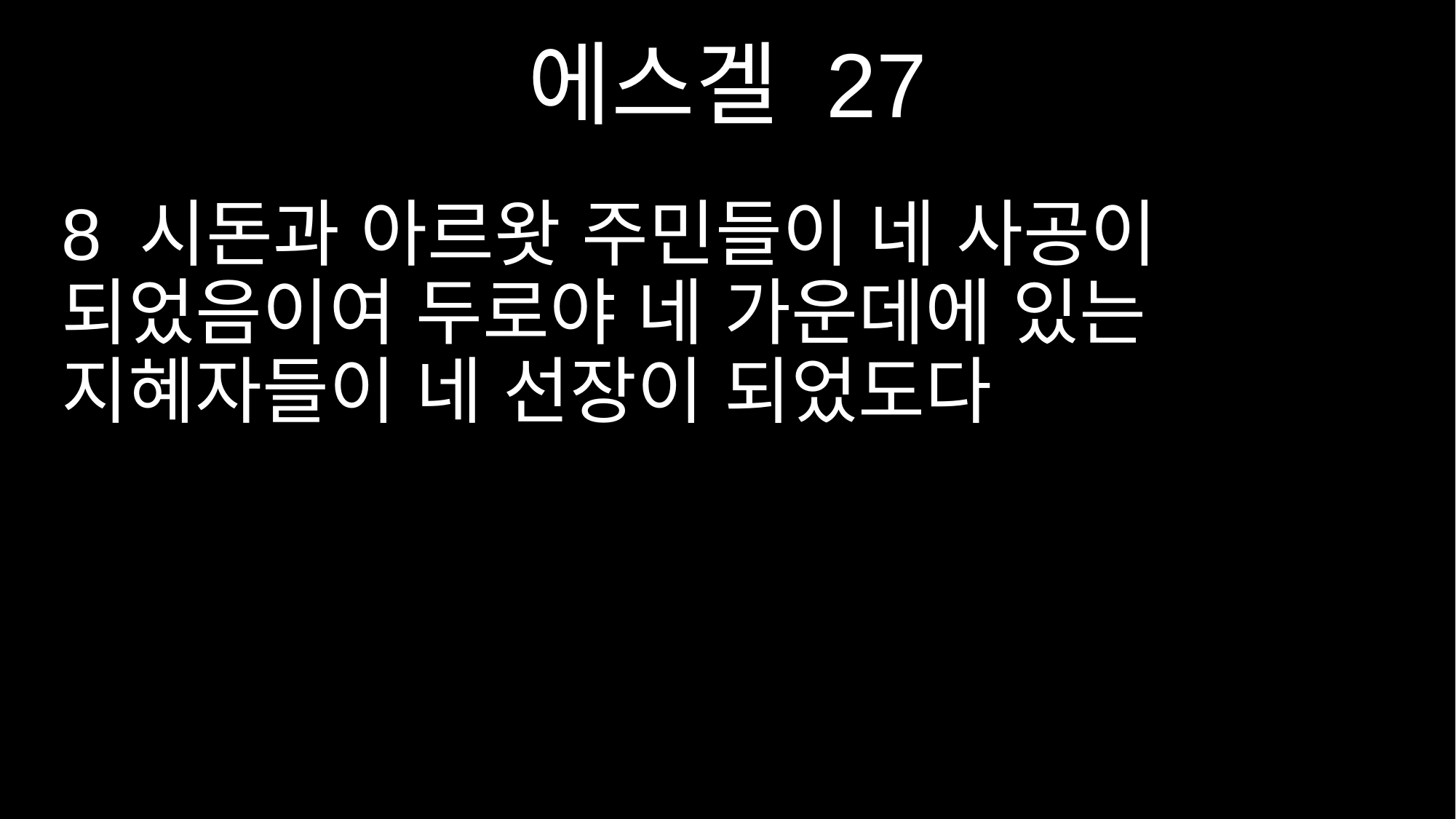

에스겔 27
8 시돈과 아르왓 주민들이 네 사공이 되었음이여 두로야 네 가운데에 있는 지혜자들이 네 선장이 되었도다